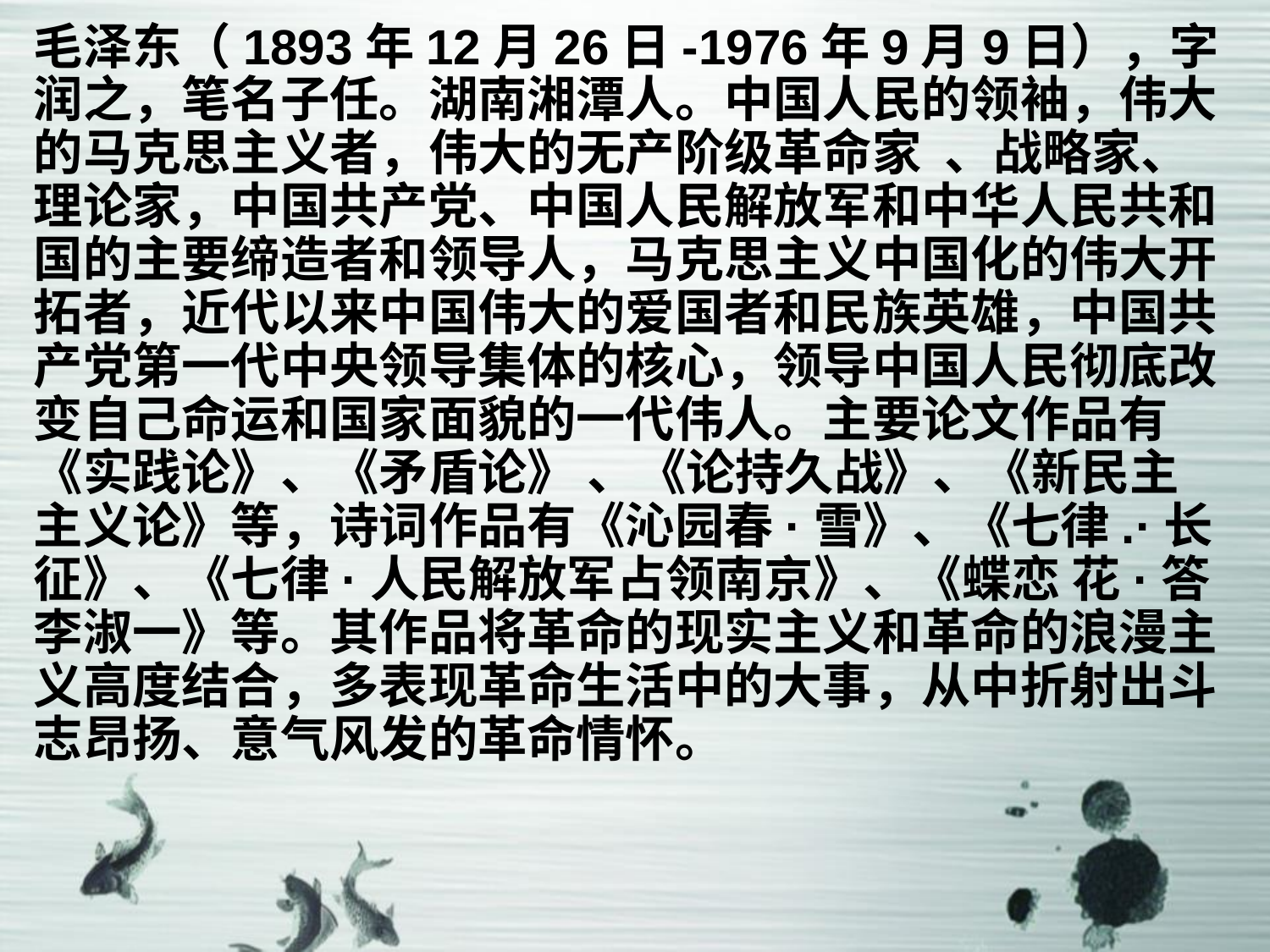

毛泽东（1893年12月26日-1976年9月9日），字润之，笔名子任。湖南湘潭人。中国人民的领袖，伟大的马克思主义者，伟大的无产阶级革命家  、战略家、理论家，中国共产党、中国人民解放军和中华人民共和国的主要缔造者和领导人，马克思主义中国化的伟大开拓者，近代以来中国伟大的爱国者和民族英雄，中国共产党第一代中央领导集体的核心，领导中国人民彻底改变自己命运和国家面貌的一代伟人。主要论文作品有《实践论》、《矛盾论》 、《论持久战》、《新民主 主义论》等，诗词作品有《沁园春·雪》、《七律.·长征》、《七律·人民解放军占领南京》、《蝶恋 花·答李淑一》等。其作品将革命的现实主义和革命的浪漫主义高度结合，多表现革命生活中的大事，从中折射出斗志昂扬、意气风发的革命情怀。